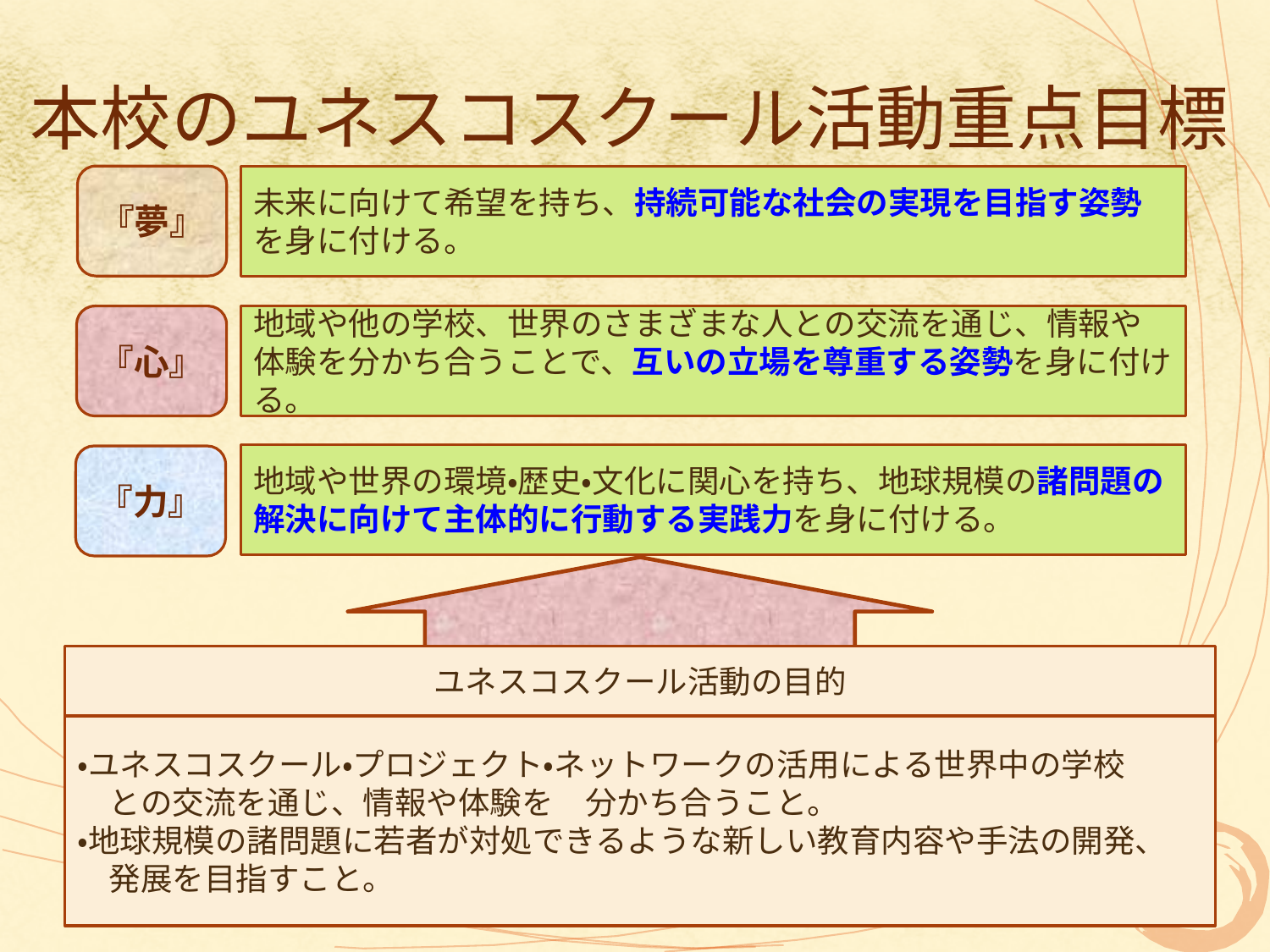

# 本校のユネスコスクール活動重点目標
『夢』
未来に向けて希望を持ち、持続可能な社会の実現を目指す姿勢を身に付ける。
『心』
地域や他の学校、世界のさまざまな人との交流を通じ、情報や体験を分かち合うことで、互いの立場を尊重する姿勢を身に付ける。
地域や世界の環境・歴史・文化に関心を持ち、地球規模の諸問題の解決に向けて主体的に行動する実践力を身に付ける。
『力』

ユネスコスクール活動の目的
・ユネスコスクール・プロジェクト・ネットワークの活用による世界中の学校
　との交流を通じ、情報や体験を　分かち合うこと。
・地球規模の諸問題に若者が対処できるような新しい教育内容や手法の開発、
　発展を目指すこと。